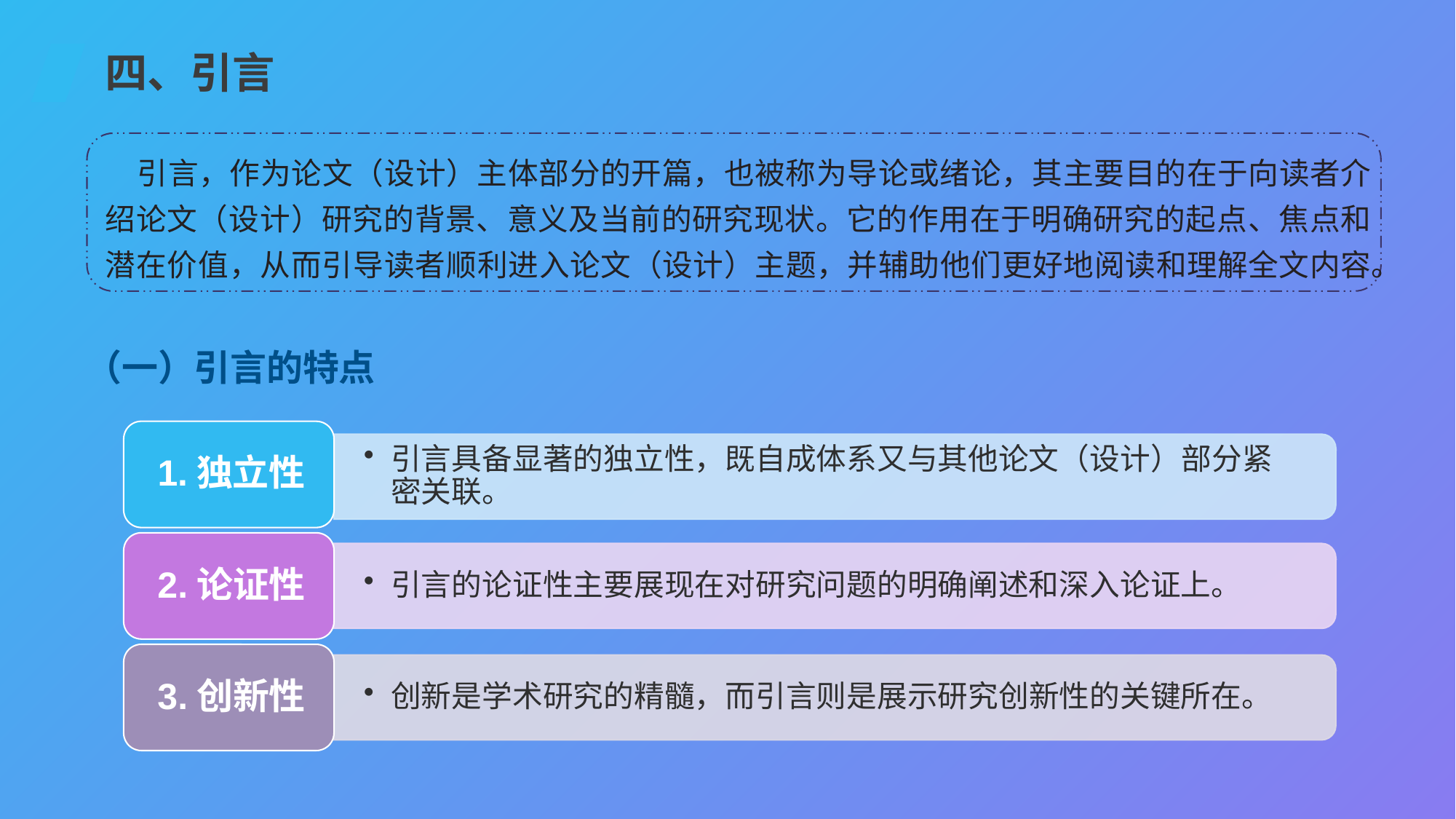

四、引言

引言，作为论文（设计）主体部分的开篇，也被称为导论或绪论，其主要目的在于向读者介绍论文（设计）研究的背景、意义及当前的研究现状。它的作用在于明确研究的起点、焦点和潜在价值，从而引导读者顺利进入论文（设计）主题，并辅助他们更好地阅读和理解全文内容。
（一）引言的特点
引言具备显著的独立性，既自成体系又与其他论文（设计）部分紧密关联。
1.独立性
引言的论证性主要展现在对研究问题的明确阐述和深入论证上。
2.论证性
创新是学术研究的精髓，而引言则是展示研究创新性的关键所在。
3.创新性